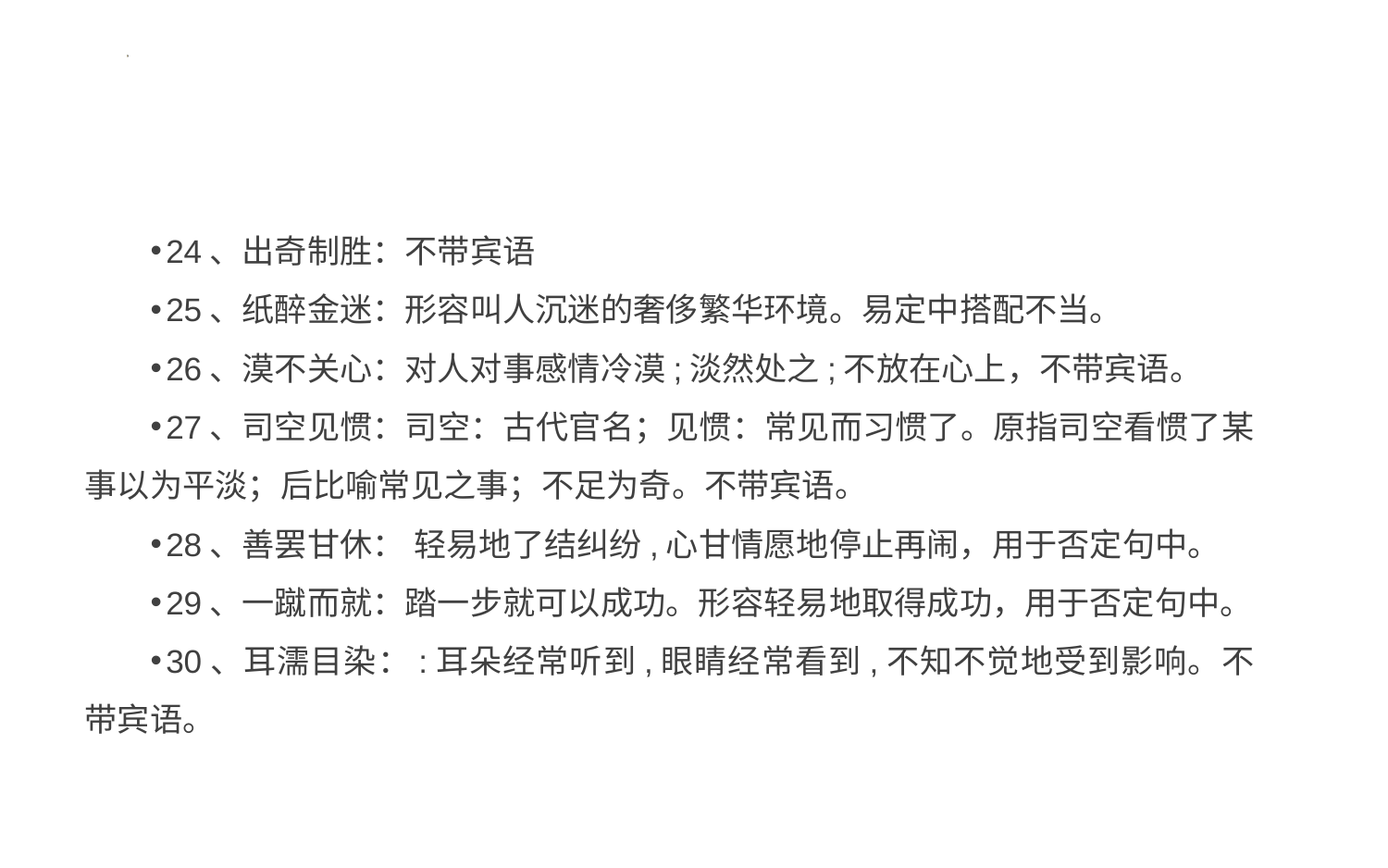

#
24、出奇制胜：不带宾语
25、纸醉金迷：形容叫人沉迷的奢侈繁华环境。易定中搭配不当。
26、漠不关心：对人对事感情冷漠;淡然处之;不放在心上，不带宾语。
27、司空见惯：司空：古代官名；见惯：常见而习惯了。原指司空看惯了某事以为平淡；后比喻常见之事；不足为奇。不带宾语。
28、善罢甘休： 轻易地了结纠纷,心甘情愿地停止再闹，用于否定句中。
29、一蹴而就：踏一步就可以成功。形容轻易地取得成功，用于否定句中。
30、耳濡目染：:耳朵经常听到,眼睛经常看到,不知不觉地受到影响。不带宾语。